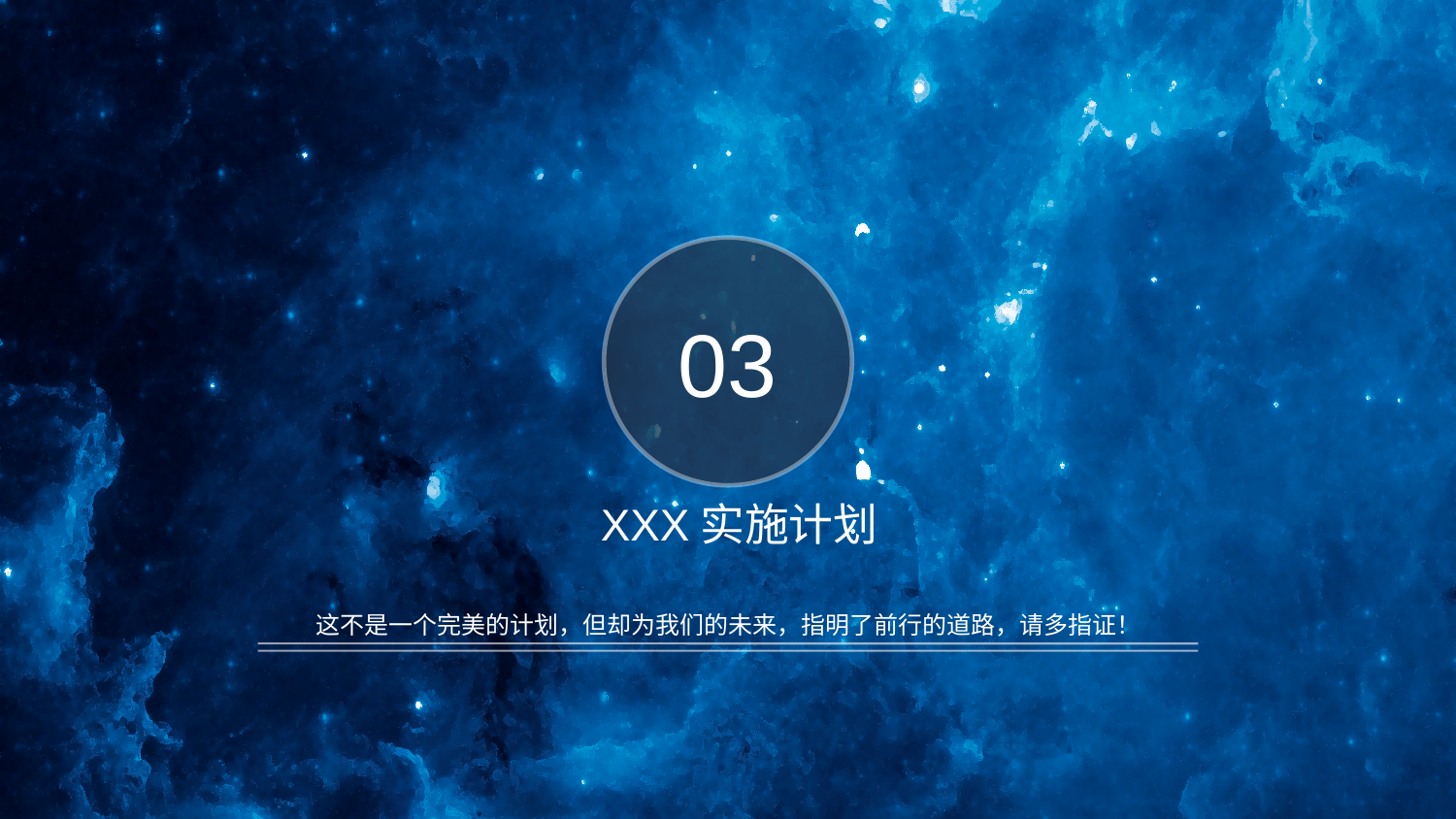

03
XXX实施计划
这不是一个完美的计划，但却为我们的未来，指明了前行的道路，请多指证！